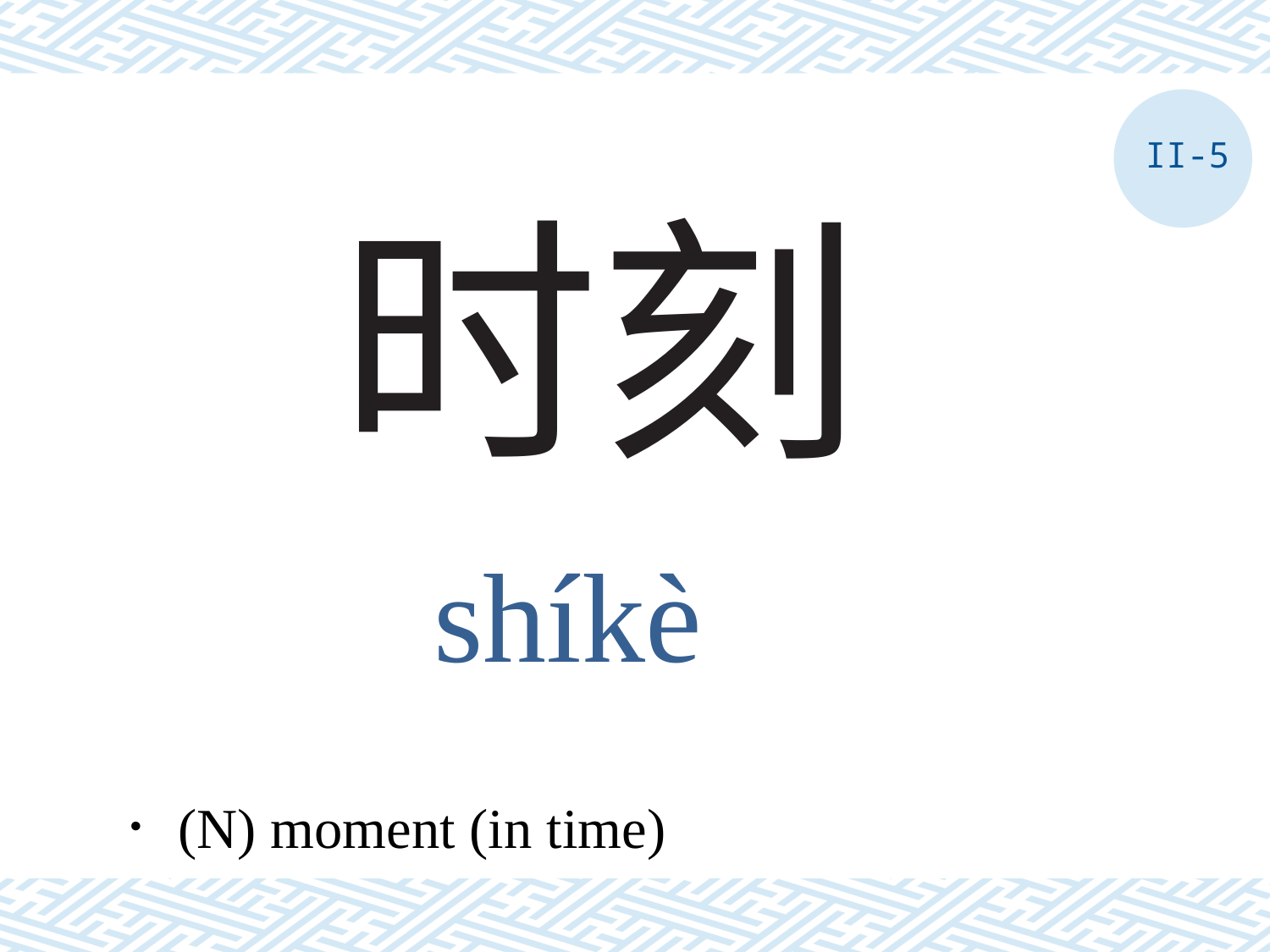

II-5

# 时刻
shíkè
．(N) moment (in time)